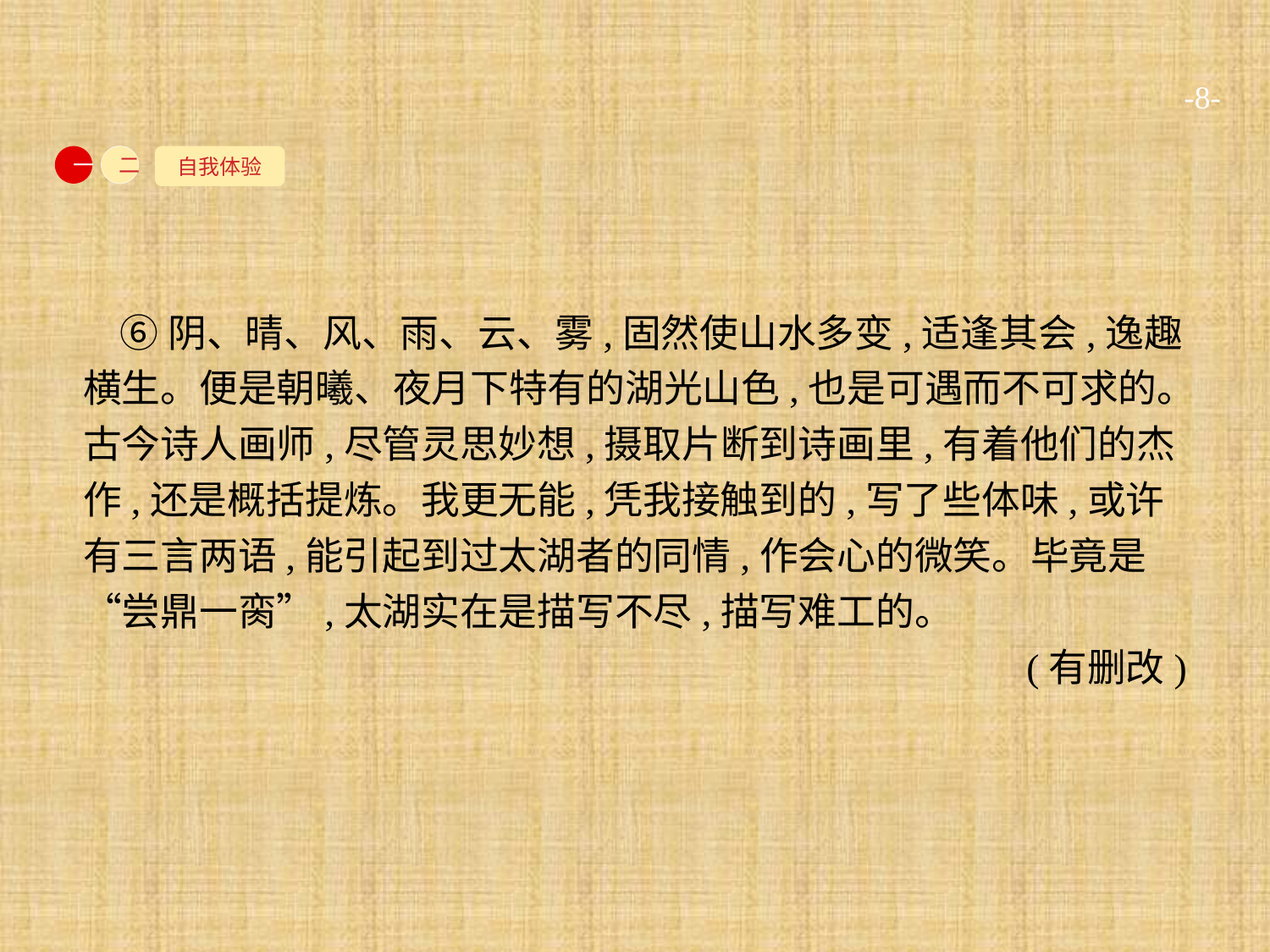

-8-
自我体验
一
二
⑥阴、晴、风、雨、云、雾,固然使山水多变,适逢其会,逸趣横生。便是朝曦、夜月下特有的湖光山色,也是可遇而不可求的。古今诗人画师,尽管灵思妙想,摄取片断到诗画里,有着他们的杰作,还是概括提炼。我更无能,凭我接触到的,写了些体味,或许有三言两语,能引起到过太湖者的同情,作会心的微笑。毕竟是“尝鼎一脔”,太湖实在是描写不尽,描写难工的。
(有删改)